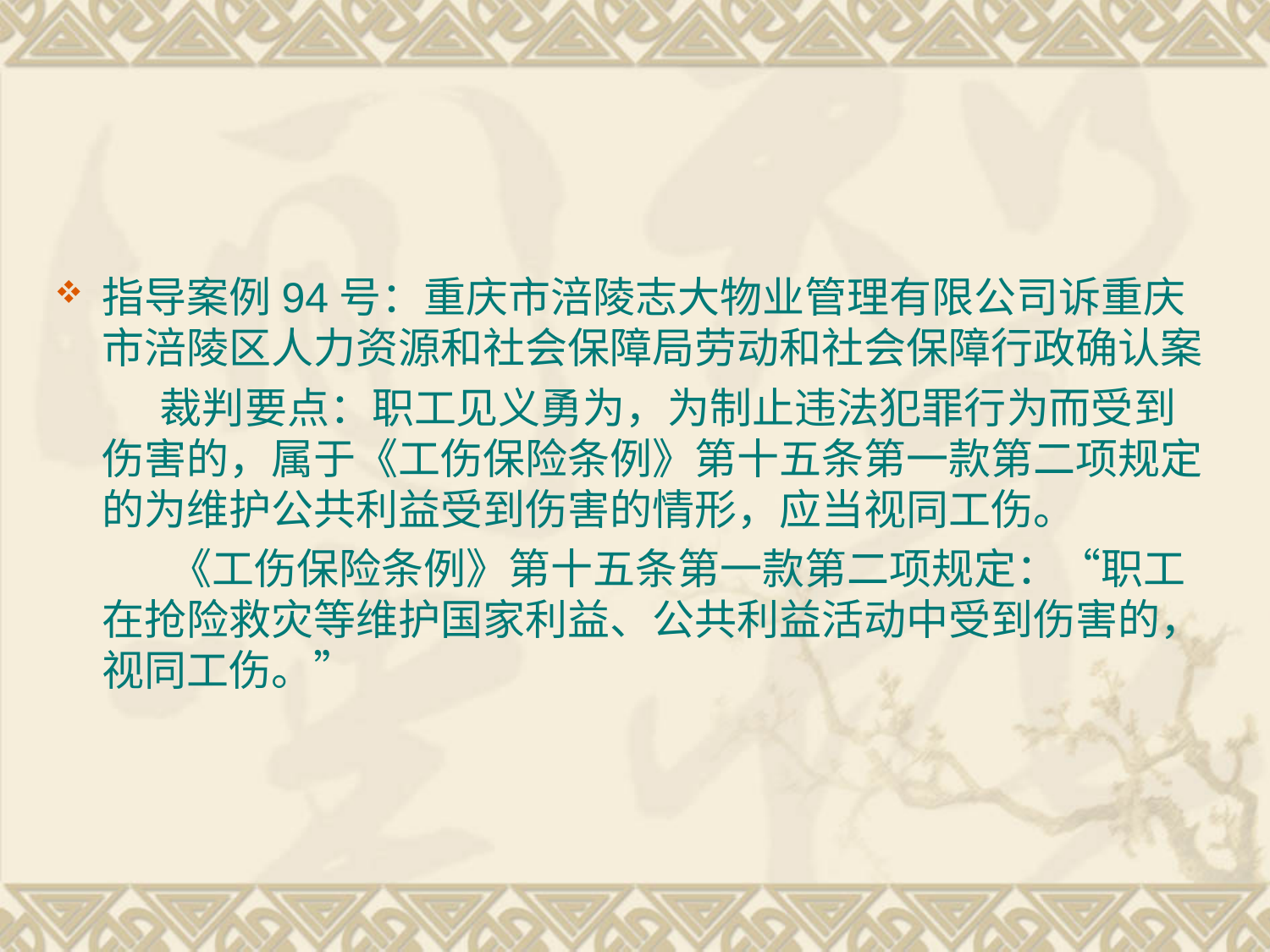

#
指导案例94号：重庆市涪陵志大物业管理有限公司诉重庆市涪陵区人力资源和社会保障局劳动和社会保障行政确认案
          裁判要点：职工见义勇为，为制止违法犯罪行为而受到伤害的，属于《工伤保险条例》第十五条第一款第二项规定的为维护公共利益受到伤害的情形，应当视同工伤。
           《工伤保险条例》第十五条第一款第二项规定：“职工在抢险救灾等维护国家利益、公共利益活动中受到伤害的，视同工伤。”